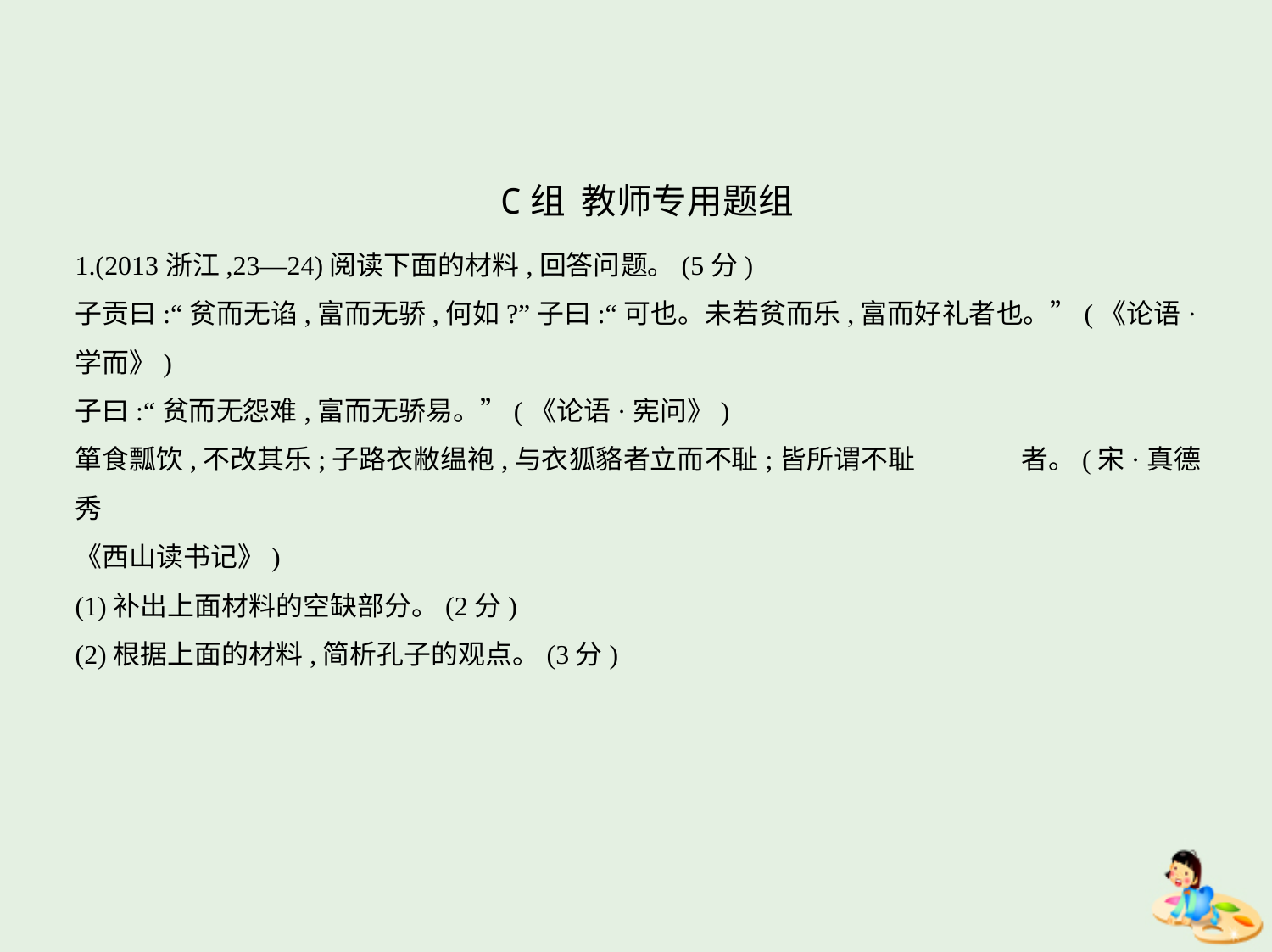

C组  教师专用题组
1.(2013浙江,23—24)阅读下面的材料,回答问题。(5分)
子贡曰:“贫而无谄,富而无骄,何如?”子曰:“可也。未若贫而乐,富而好礼者也。”(《论语·
学而》)
子曰:“贫而无怨难,富而无骄易。”(《论语·宪问》)
箪食瓢饮,不改其乐;子路衣敝缊袍,与衣狐貉者立而不耻;皆所谓不耻　　　    者。(宋·真德秀
《西山读书记》)
(1)补出上面材料的空缺部分。(2分)
(2)根据上面的材料,简析孔子的观点。(3分)